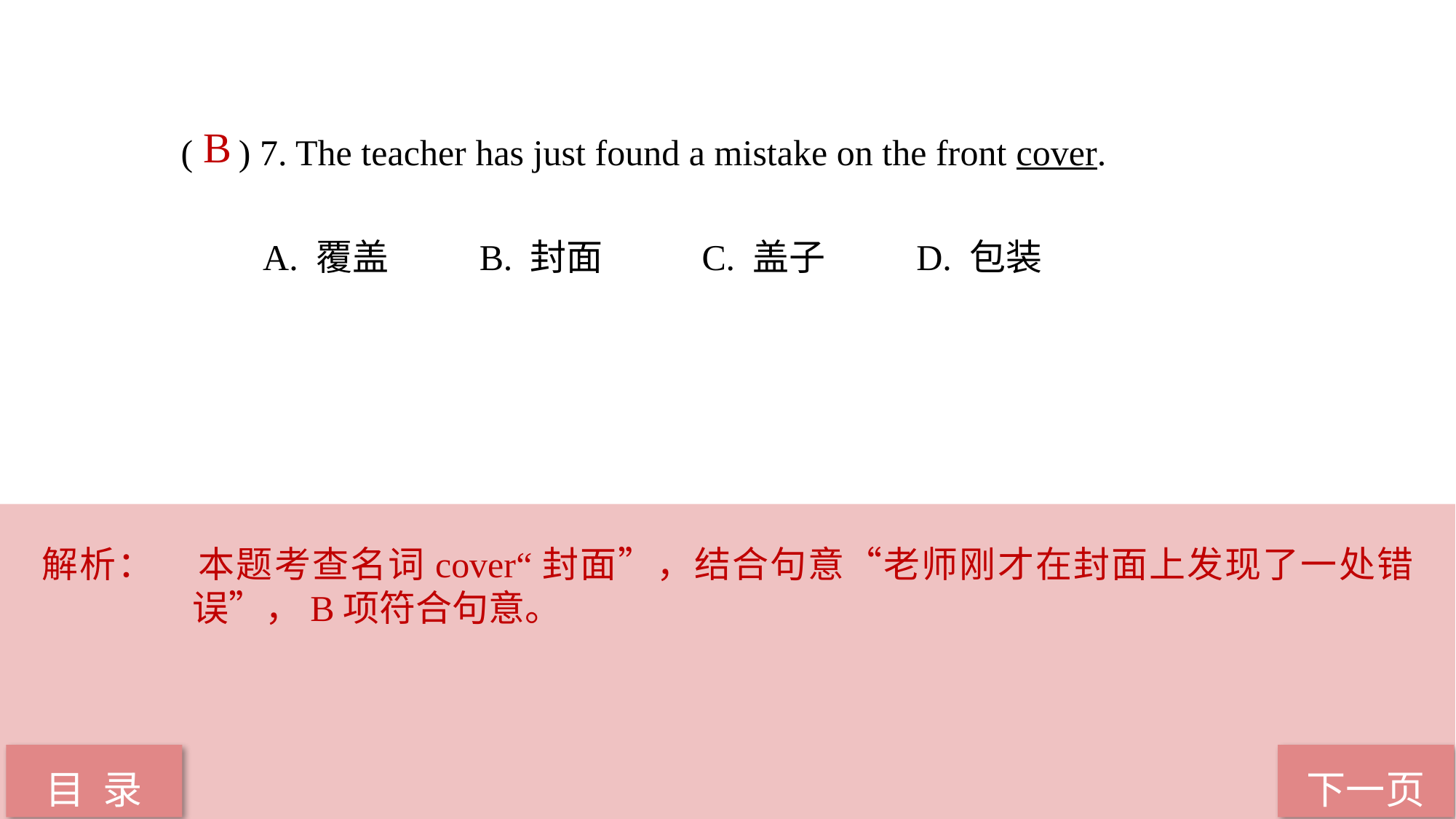

B
(     ) 7. The teacher has just found a mistake on the front cover.

         A. 覆盖          B. 封面           C. 盖子          D. 包装
解析：	本题考查名词cover“封面”，结合句意“老师刚才在封面上发现了一处错误”，B项符合句意。